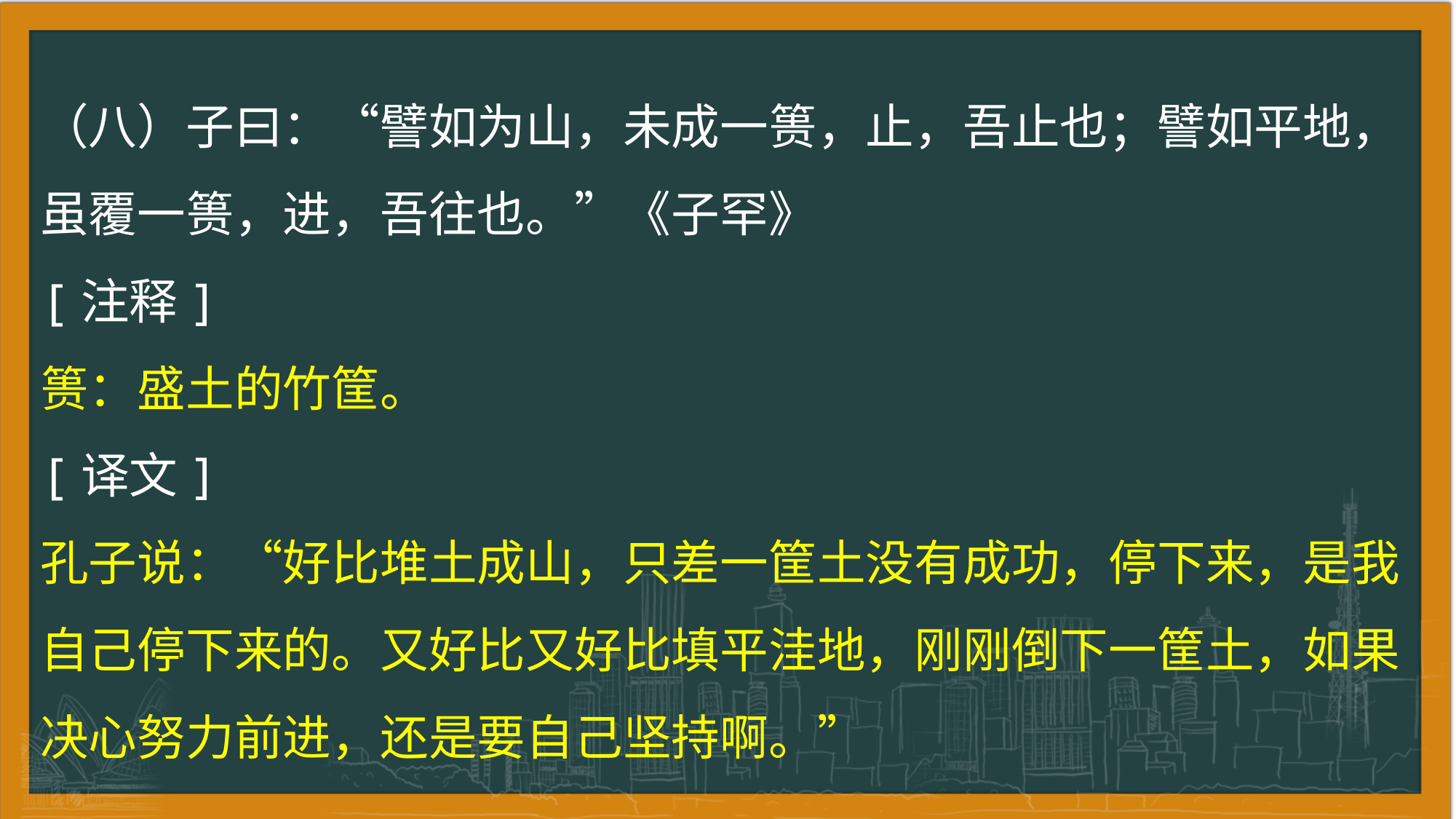

（八）子曰：“譬如为山，未成一篑，止，吾止也；譬如平地，虽覆一篑，进，吾往也。”《子罕》
[注释]
篑：盛土的竹筐。
[译文]
孔子说：“好比堆土成山，只差一筐土没有成功，停下来，是我自己停下来的。又好比又好比填平洼地，刚刚倒下一筐土，如果决心努力前进，还是要自己坚持啊。”